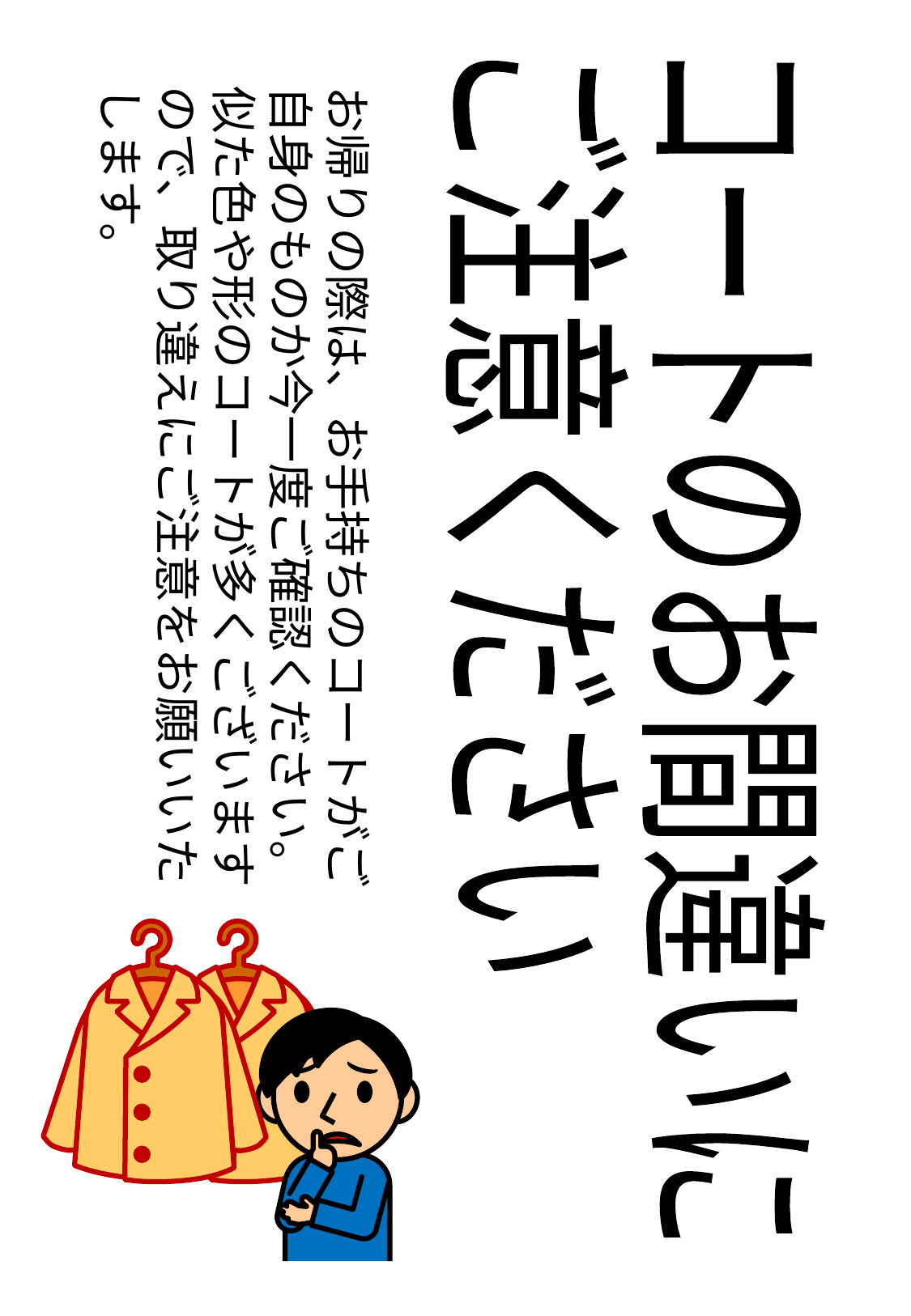

お帰りの際は、お手持ちのコートがご自身のものか今一度ご確認ください。
似た色や形のコートが多くございますので、取り違えにご注意をお願いいたします。
コートのお間違いに
ご注意ください